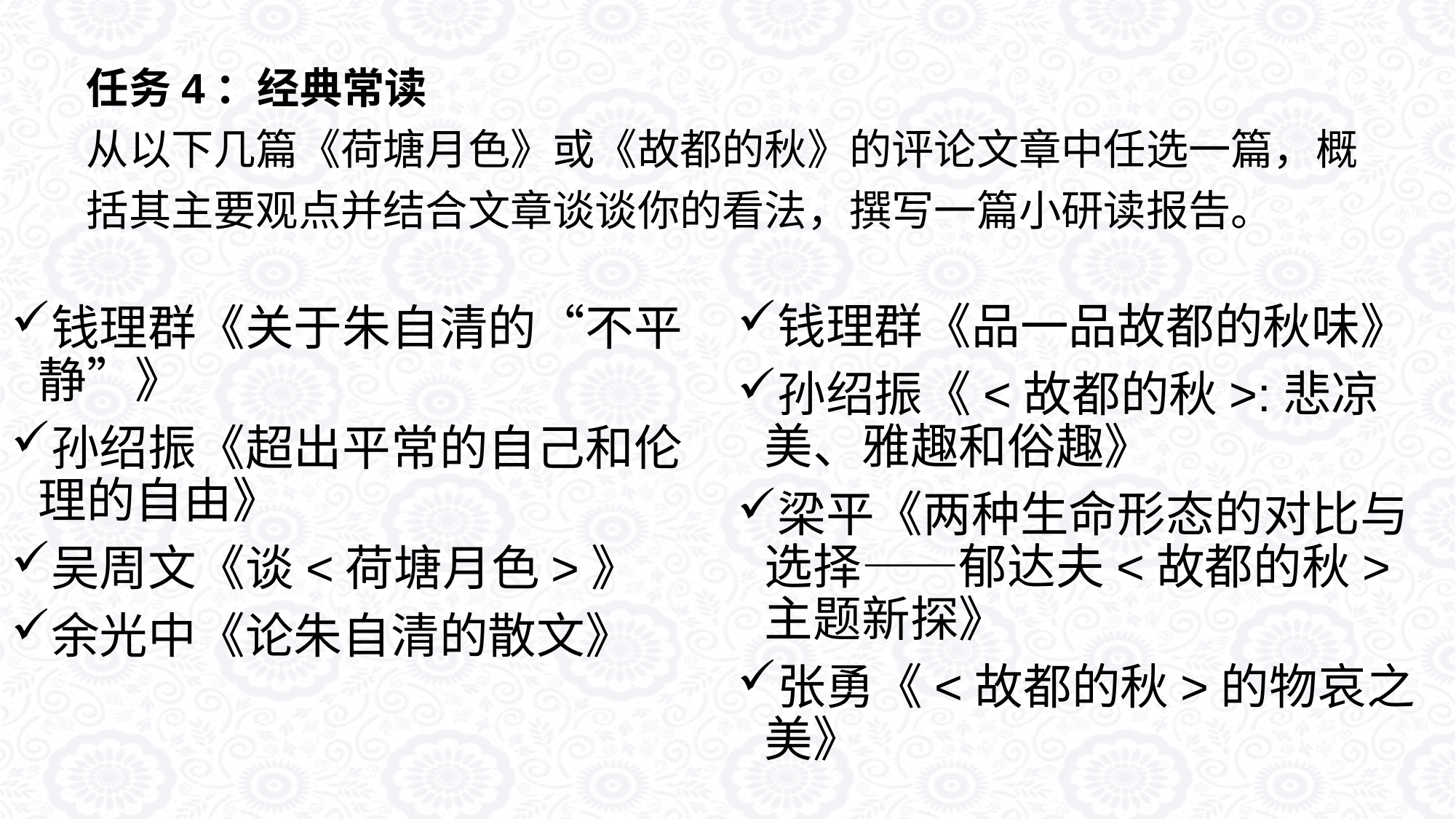

# 任务4：经典常读 从以下几篇《荷塘月色》或《故都的秋》的评论文章中任选一篇，概括其主要观点并结合文章谈谈你的看法，撰写一篇小研读报告。
钱理群《品一品故都的秋味》
孙绍振《<故都的秋>:悲凉美、雅趣和俗趣》
梁平《两种生命形态的对比与选择——郁达夫<故都的秋>主题新探》
张勇《<故都的秋>的物哀之美》

钱理群《关于朱自清的“不平静”》
孙绍振《超出平常的自己和伦理的自由》
吴周文《谈<荷塘月色>》
余光中《论朱自清的散文》